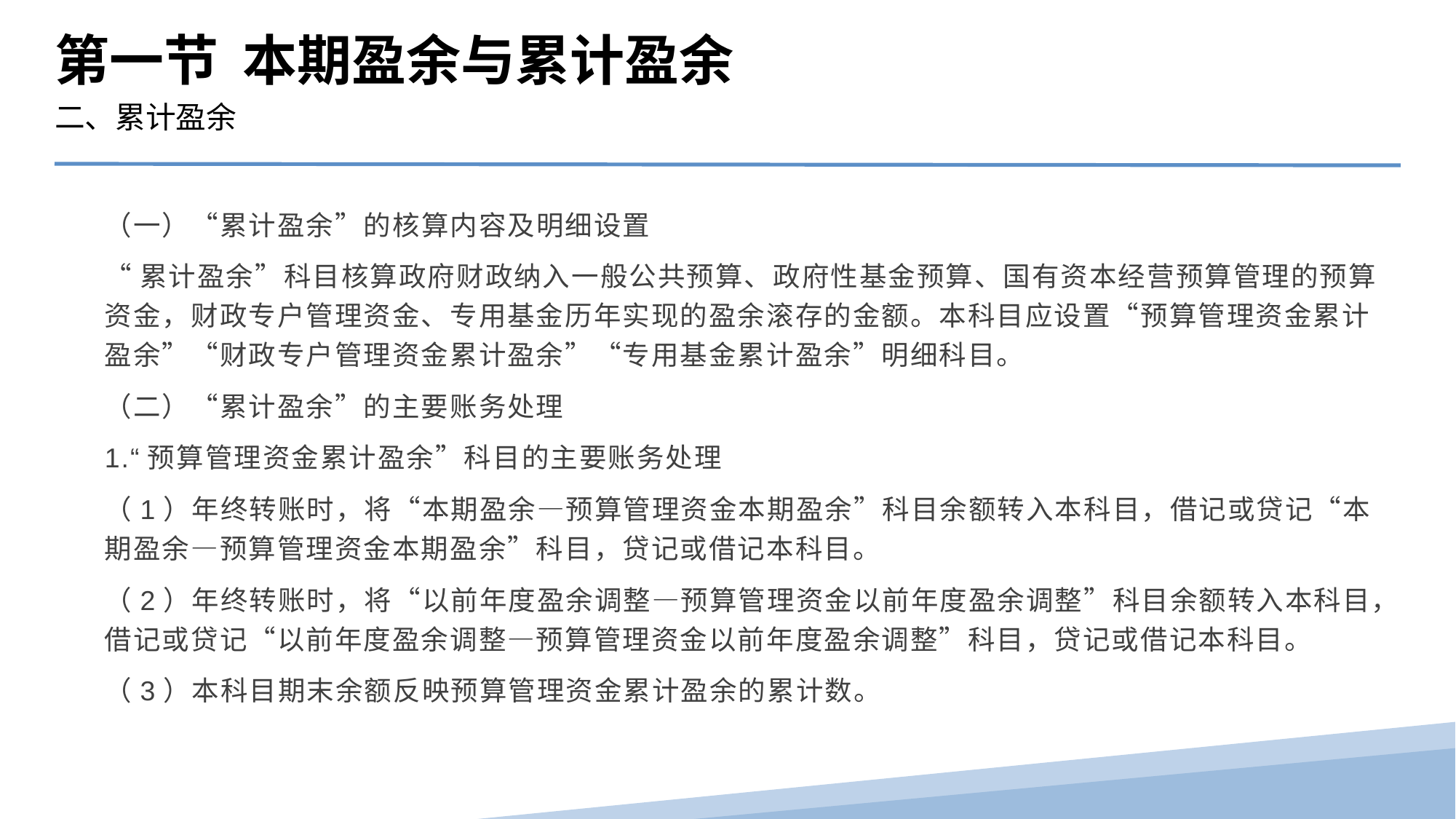

第一节  本期盈余与累计盈余
二、累计盈余
（一）“累计盈余”的核算内容及明细设置
“累计盈余”科目核算政府财政纳入一般公共预算、政府性基金预算、国有资本经营预算管理的预算资金，财政专户管理资金、专用基金历年实现的盈余滚存的金额。本科目应设置“预算管理资金累计盈余”“财政专户管理资金累计盈余”“专用基金累计盈余”明细科目。
（二）“累计盈余”的主要账务处理
1.“预算管理资金累计盈余”科目的主要账务处理
（1）年终转账时，将“本期盈余—预算管理资金本期盈余”科目余额转入本科目，借记或贷记“本期盈余—预算管理资金本期盈余”科目，贷记或借记本科目。
（2）年终转账时，将“以前年度盈余调整—预算管理资金以前年度盈余调整”科目余额转入本科目，借记或贷记“以前年度盈余调整—预算管理资金以前年度盈余调整”科目，贷记或借记本科目。
（3）本科目期末余额反映预算管理资金累计盈余的累计数。